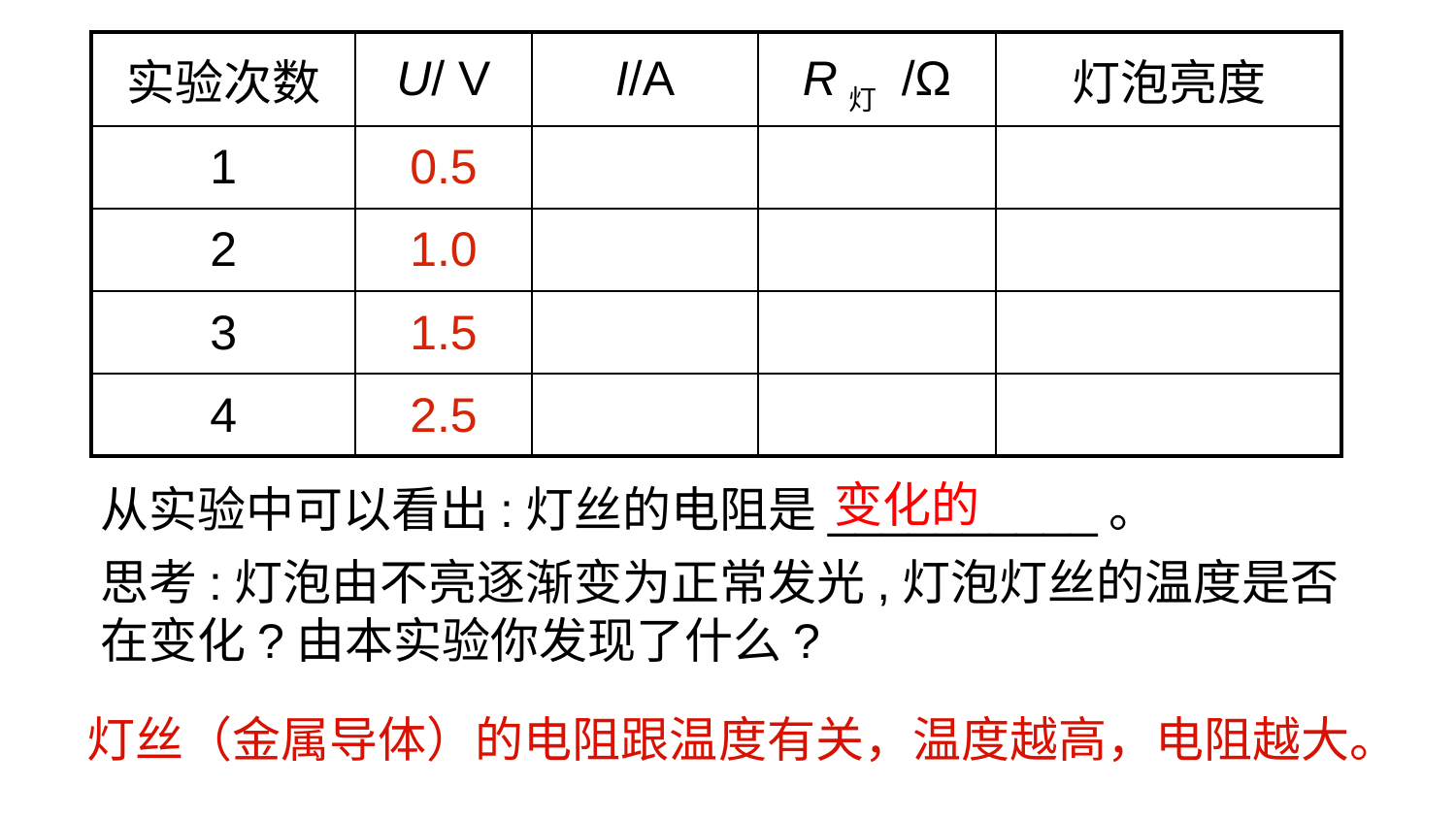

| 实验次数 | U/ V | I/A | R灯 /Ω | 灯泡亮度 |
| --- | --- | --- | --- | --- |
| 1 | 0.5 |  |  |  |
| 2 | 1.0 |  |  |  |
| 3 | 1.5 |  |  |  |
| 4 | 2.5 |  |  |  |
变化的
从实验中可以看出:灯丝的电阻是__________。
思考:灯泡由不亮逐渐变为正常发光,灯泡灯丝的温度是否在变化?由本实验你发现了什么?
灯丝（金属导体）的电阻跟温度有关，温度越高，电阻越大。